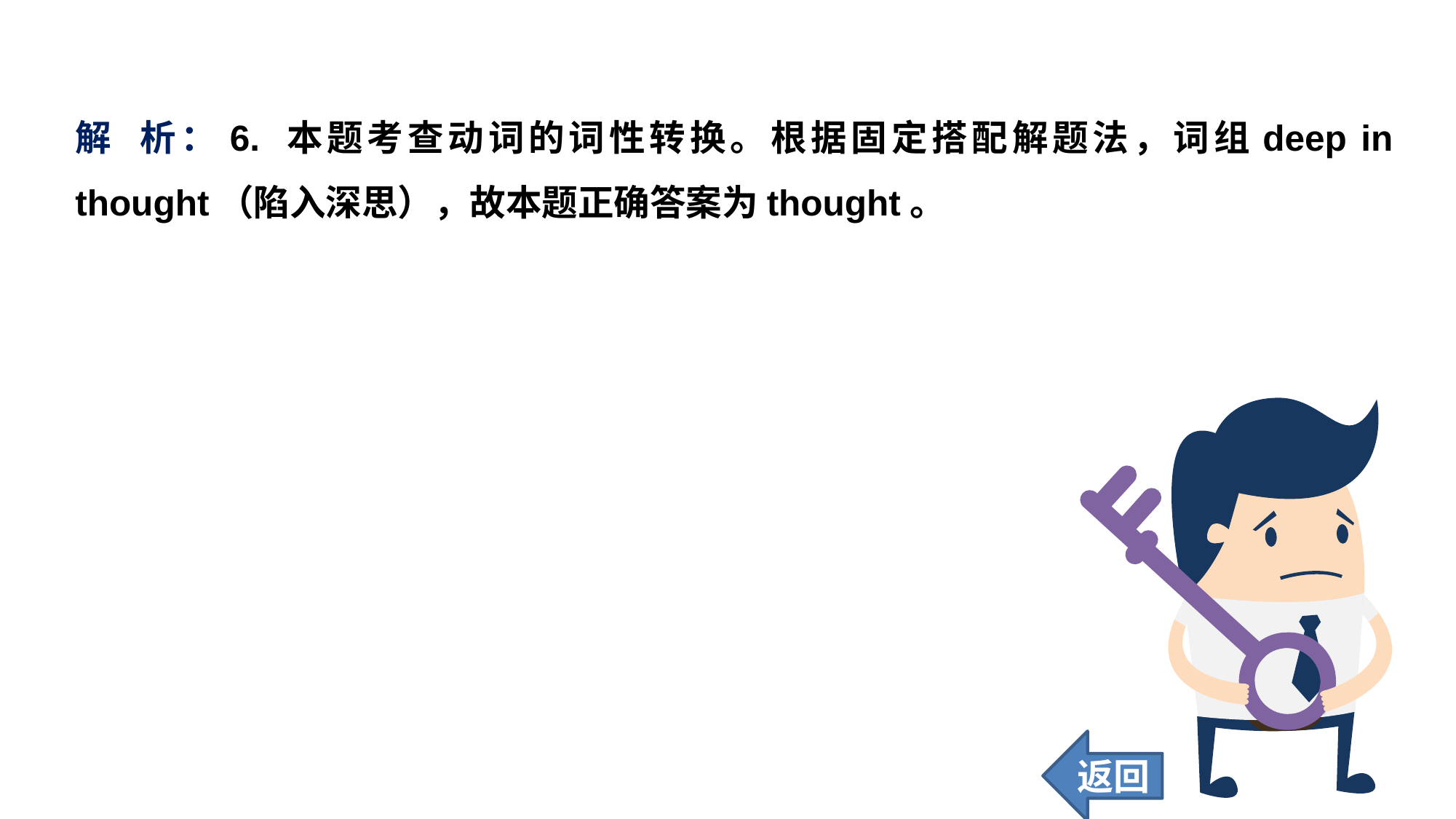

解  析：6. 本题考查动词的词性转换。根据固定搭配解题法，词组deep in thought（陷入深思），故本题正确答案为thought。

返回
201